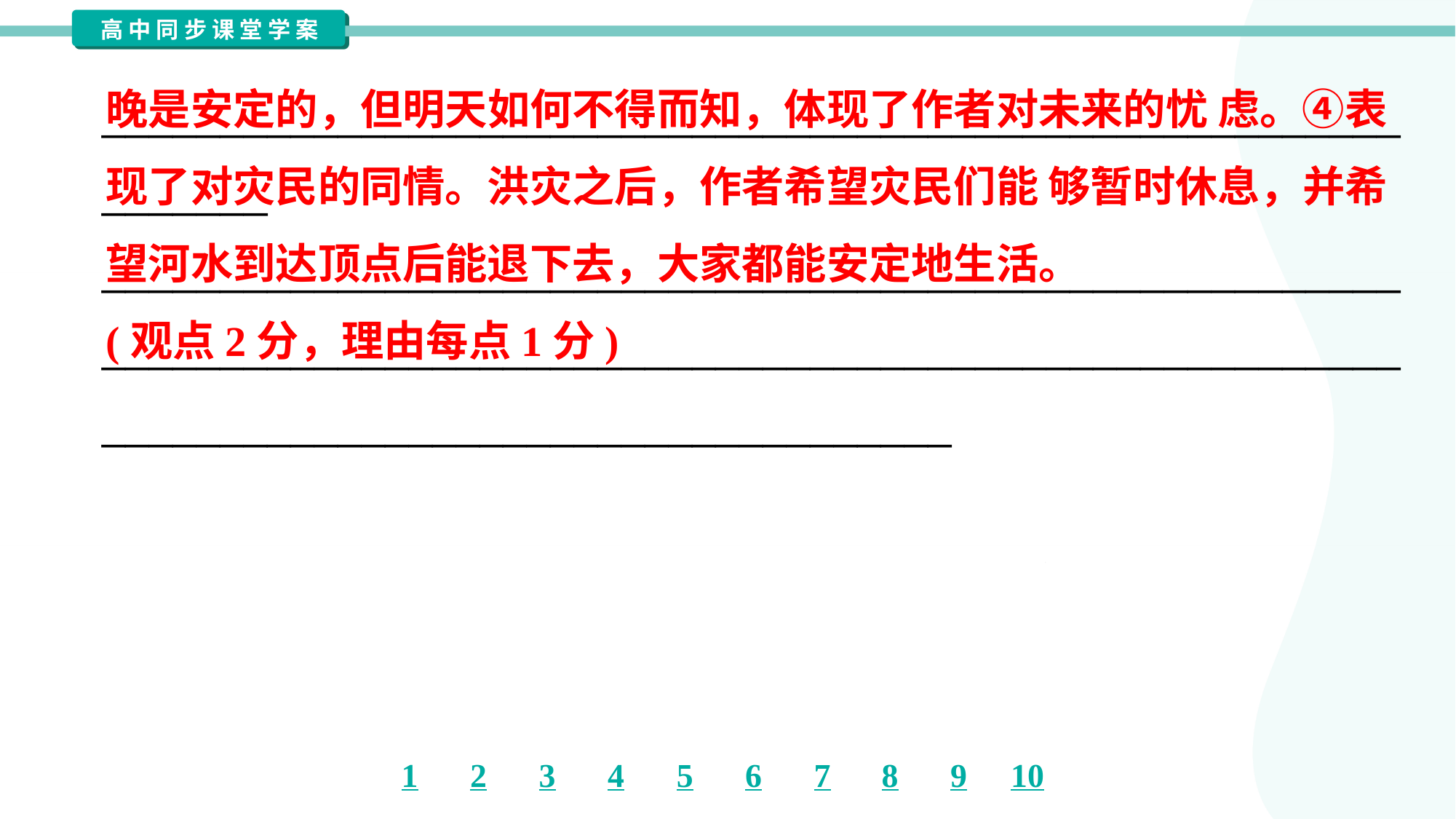

______________________________________________________________
__________________________________________________________________________________________________________________________________________________
晚是安定的，但明天如何不得而知，体现了作者对未来的忧 虑。④表
现了对灾民的同情。洪灾之后，作者希望灾民们能 够暂时休息，并希
望河水到达顶点后能退下去，大家都能安定地生活。
(观点2分，理由每点1分)